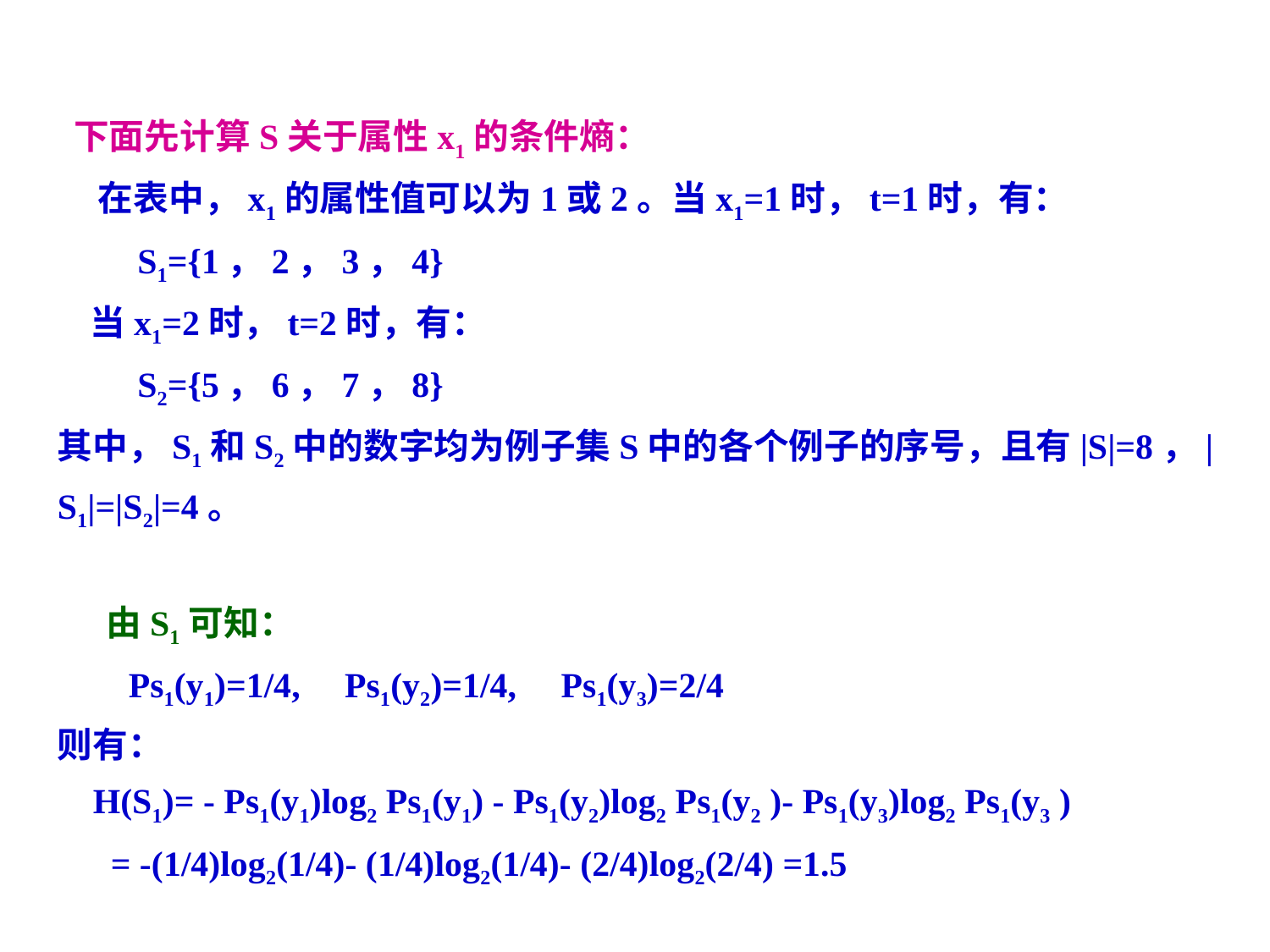

下面先计算S关于属性x1的条件熵：
    在表中，x1的属性值可以为1或2。当x1=1时，t=1时，有：
         S1={1，2，3，4}
   当x1=2时，t=2时，有：
         S2={5，6，7，8}
其中，S1和S2中的数字均为例子集S中的各个例子的序号，且有|S|=8，|S1|=|S2|=4。

     由S1可知：
        Ps1(y1)=1/4,     Ps1(y2)=1/4,     Ps1(y3)=2/4
则有：
    H(S1)= - Ps1(y1)log2 Ps1(y1) - Ps1(y2)log2 Ps1(y2 )- Ps1(y3)log2 Ps1(y3 )
      = -(1/4)log2(1/4)- (1/4)log2(1/4)- (2/4)log2(2/4) =1.5